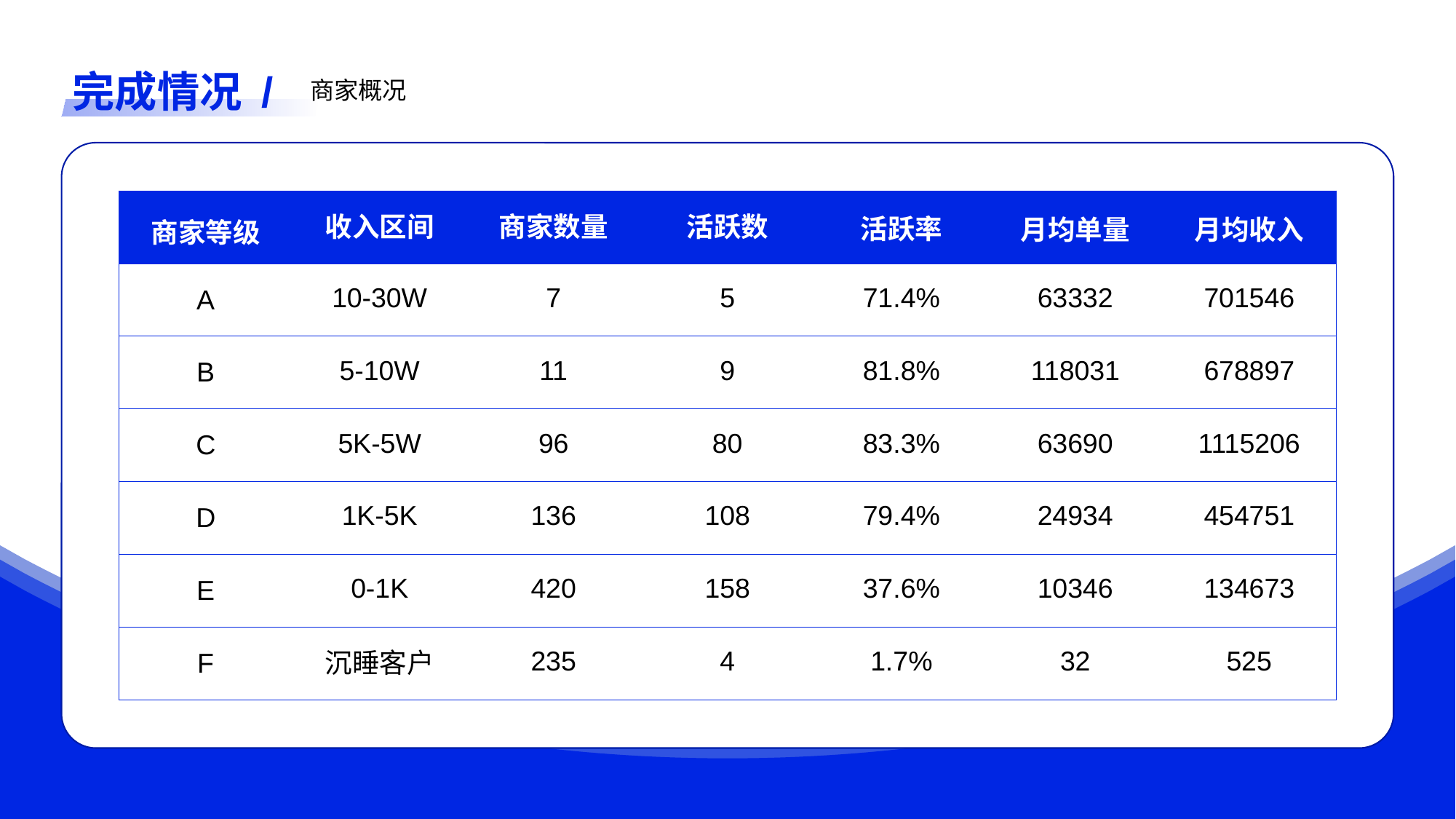

完成情况 /
商家概况

| 商家等级 | 收入区间 | 商家数量 | 活跃数 | 活跃率 | 月均单量 | 月均收入 |
| --- | --- | --- | --- | --- | --- | --- |
| A | 10-30W | 7 | 5 | 71.4% | 63332 | 701546 |
| B | 5-10W | 11 | 9 | 81.8% | 118031 | 678897 |
| C | 5K-5W | 96 | 80 | 83.3% | 63690 | 1115206 |
| D | 1K-5K | 136 | 108 | 79.4% | 24934 | 454751 |
| E | 0-1K | 420 | 158 | 37.6% | 10346 | 134673 |
| F | 沉睡客户 | 235 | 4 | 1.7% | 32 | 525 |